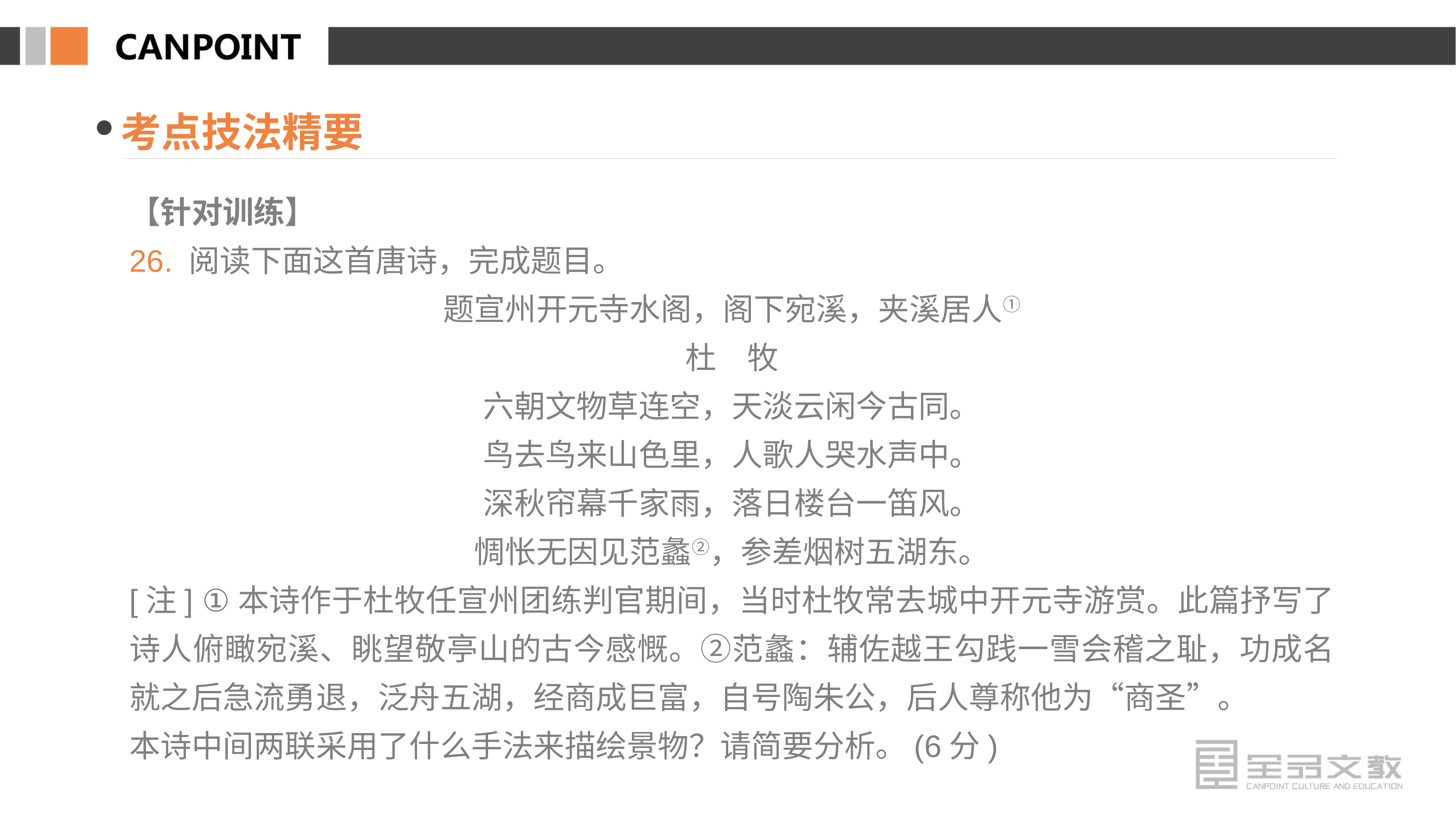

考点技法精要

【针对训练】
26. 阅读下面这首唐诗，完成题目。
题宣州开元寺水阁，阁下宛溪，夹溪居人①
杜　牧
六朝文物草连空，天淡云闲今古同。
鸟去鸟来山色里，人歌人哭水声中。
深秋帘幕千家雨，落日楼台一笛风。
惆怅无因见范蠡②，参差烟树五湖东。
[注] ①本诗作于杜牧任宣州团练判官期间，当时杜牧常去城中开元寺游赏。此篇抒写了诗人俯瞰宛溪、眺望敬亭山的古今感慨。②范蠡：辅佐越王勾践一雪会稽之耻，功成名就之后急流勇退，泛舟五湖，经商成巨富，自号陶朱公，后人尊称他为“商圣”。
本诗中间两联采用了什么手法来描绘景物？请简要分析。(6分)